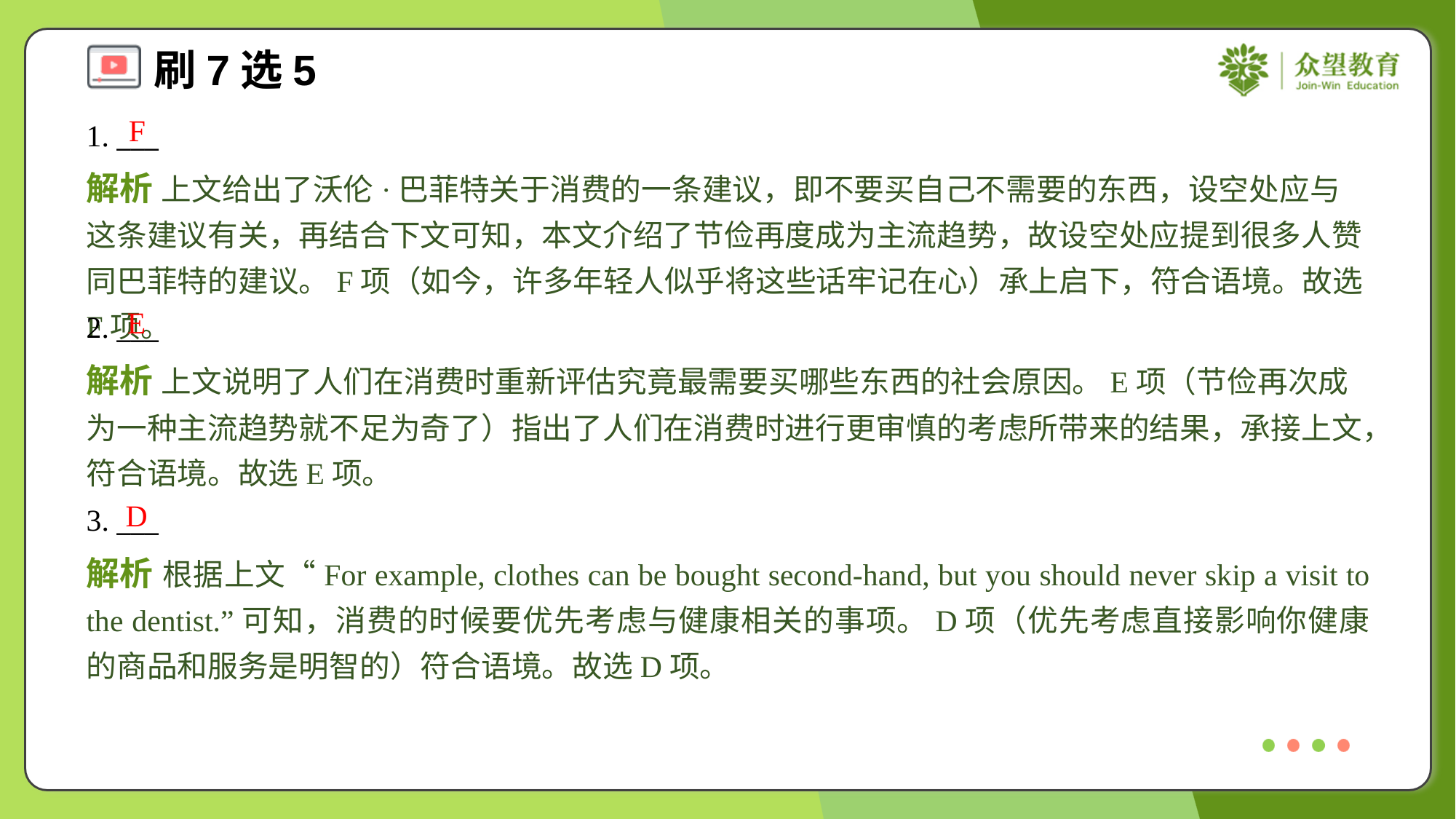

F
1. ___
解析 上文给出了沃伦·巴菲特关于消费的一条建议，即不要买自己不需要的东西，设空处应与这条建议有关，再结合下文可知，本文介绍了节俭再度成为主流趋势，故设空处应提到很多人赞同巴菲特的建议。F项（如今，许多年轻人似乎将这些话牢记在心）承上启下，符合语境。故选F项。
E
2. ___
解析 上文说明了人们在消费时重新评估究竟最需要买哪些东西的社会原因。E项（节俭再次成为一种主流趋势就不足为奇了）指出了人们在消费时进行更审慎的考虑所带来的结果，承接上文，符合语境。故选E项。
D
3. ___
解析 根据上文“For example, clothes can be bought second-hand, but you should never skip a visit to the dentist.”可知，消费的时候要优先考虑与健康相关的事项。D项（优先考虑直接影响你健康的商品和服务是明智的）符合语境。故选D项。